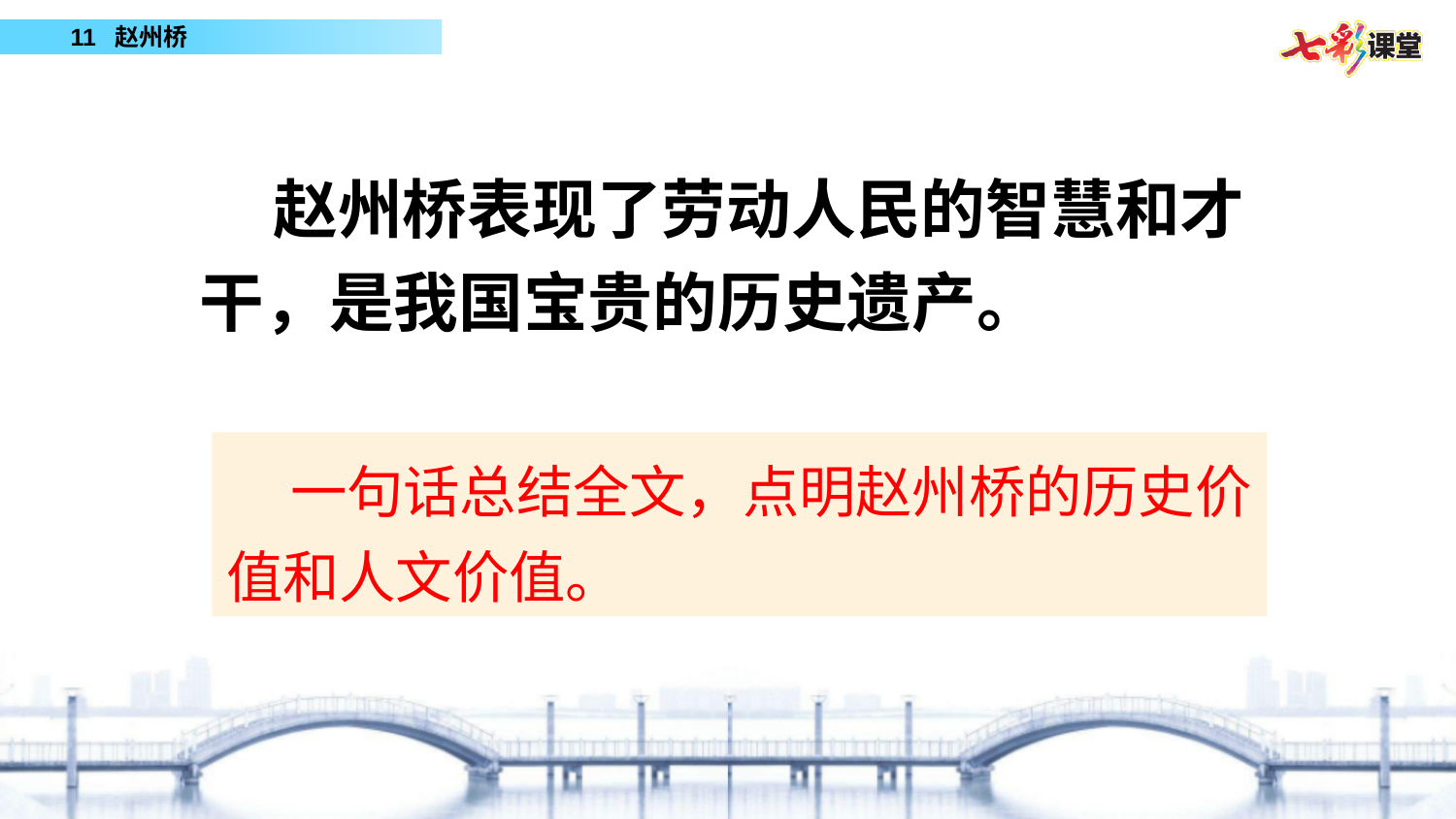

赵州桥表现了劳动人民的智慧和才干，是我国宝贵的历史遗产。
    一句话总结全文，点明赵州桥的历史价值和人文价值。